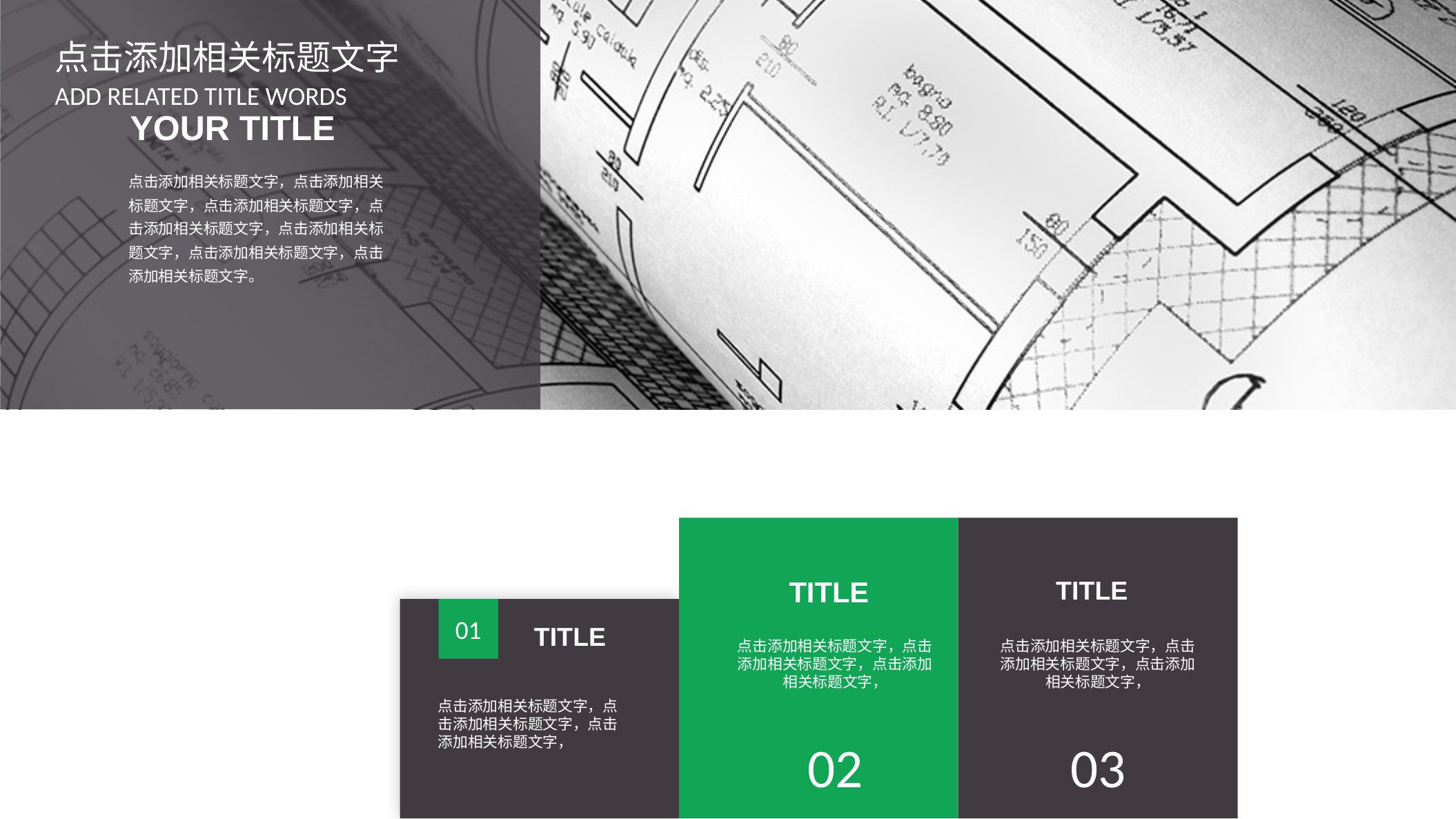

点击添加相关标题文字
ADD RELATED TITLE WORDS
YOUR TITLE
点击添加相关标题文字，点击添加相关标题文字，点击添加相关标题文字，点击添加相关标题文字，点击添加相关标题文字，点击添加相关标题文字，点击添加相关标题文字。

TITLE
点击添加相关标题文字，点击添加相关标题文字，点击添加相关标题文字，
02
TITLE
点击添加相关标题文字，点击添加相关标题文字，点击添加相关标题文字，
03
01
TITLE
点击添加相关标题文字，点击添加相关标题文字，点击添加相关标题文字，